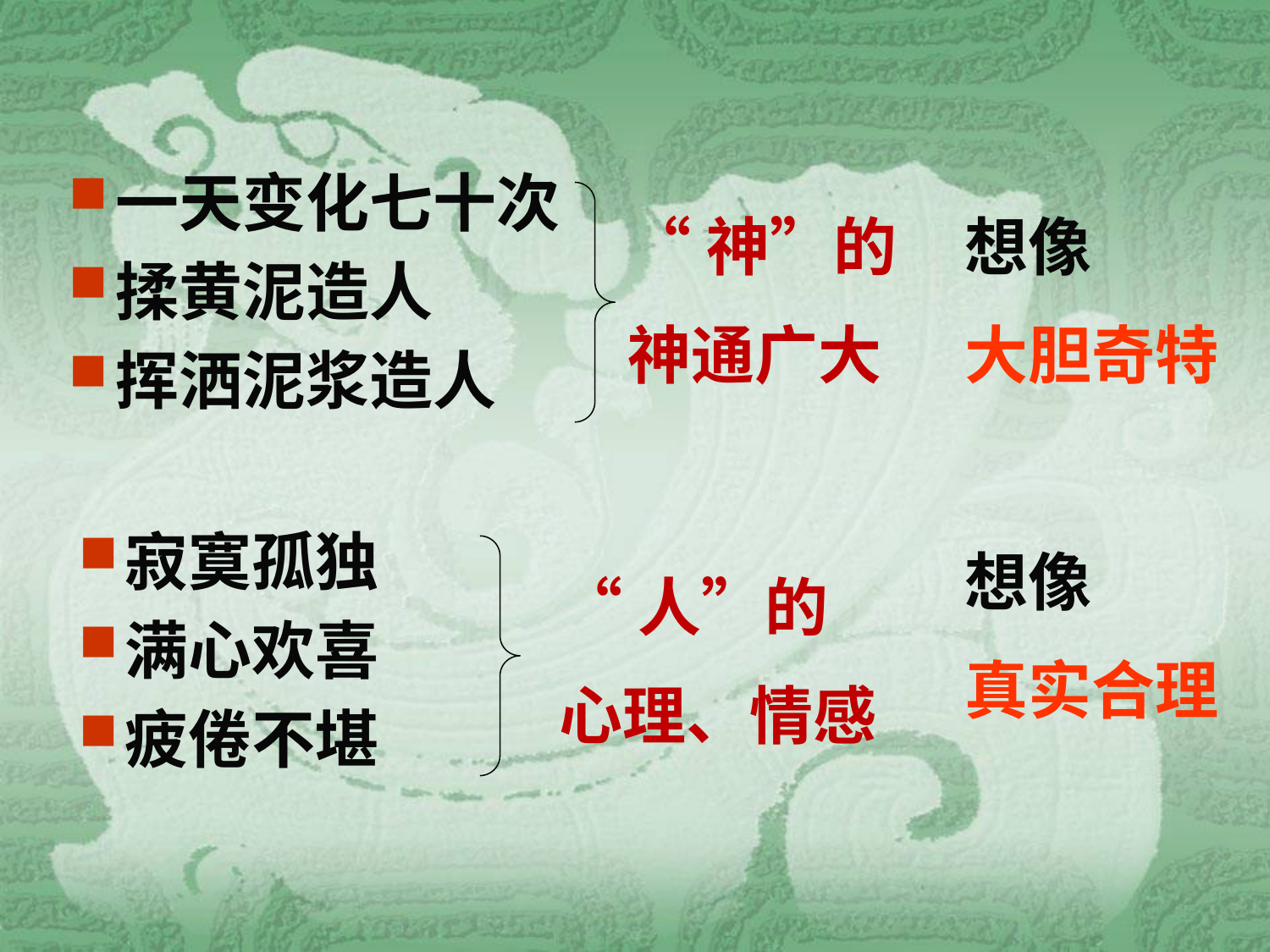

一天变化七十次
揉黄泥造人
挥洒泥浆造人

“神”的
神通广大
想像
大胆奇特
寂寞孤独
满心欢喜
疲倦不堪

想像
真实合理
“人”的
心理、情感